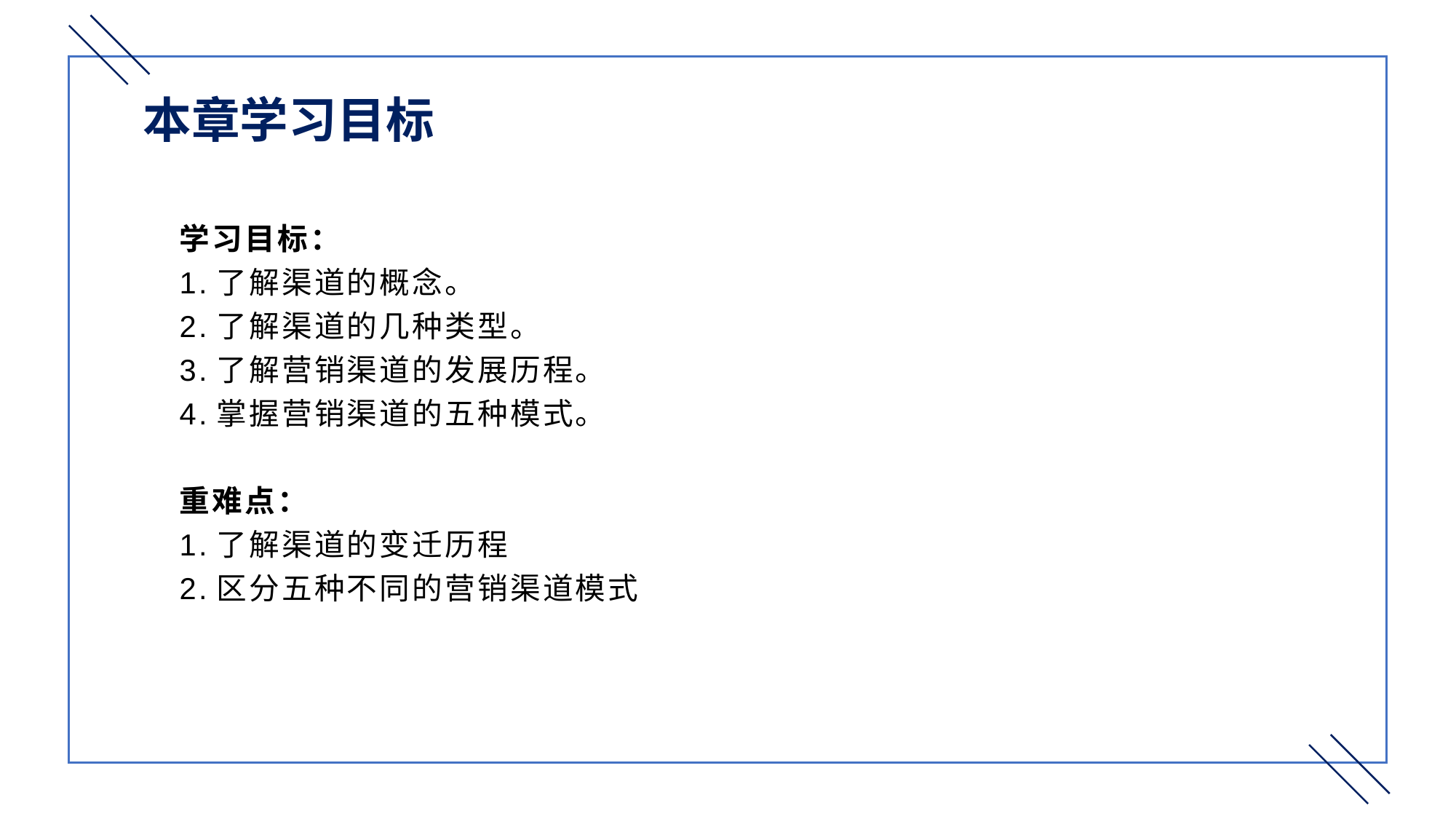

本章学习目标
学习目标：
1.了解渠道的概念。
2.了解渠道的几种类型。
3.了解营销渠道的发展历程。
4.掌握营销渠道的五种模式。

重难点：
1.了解渠道的变迁历程
2.区分五种不同的营销渠道模式